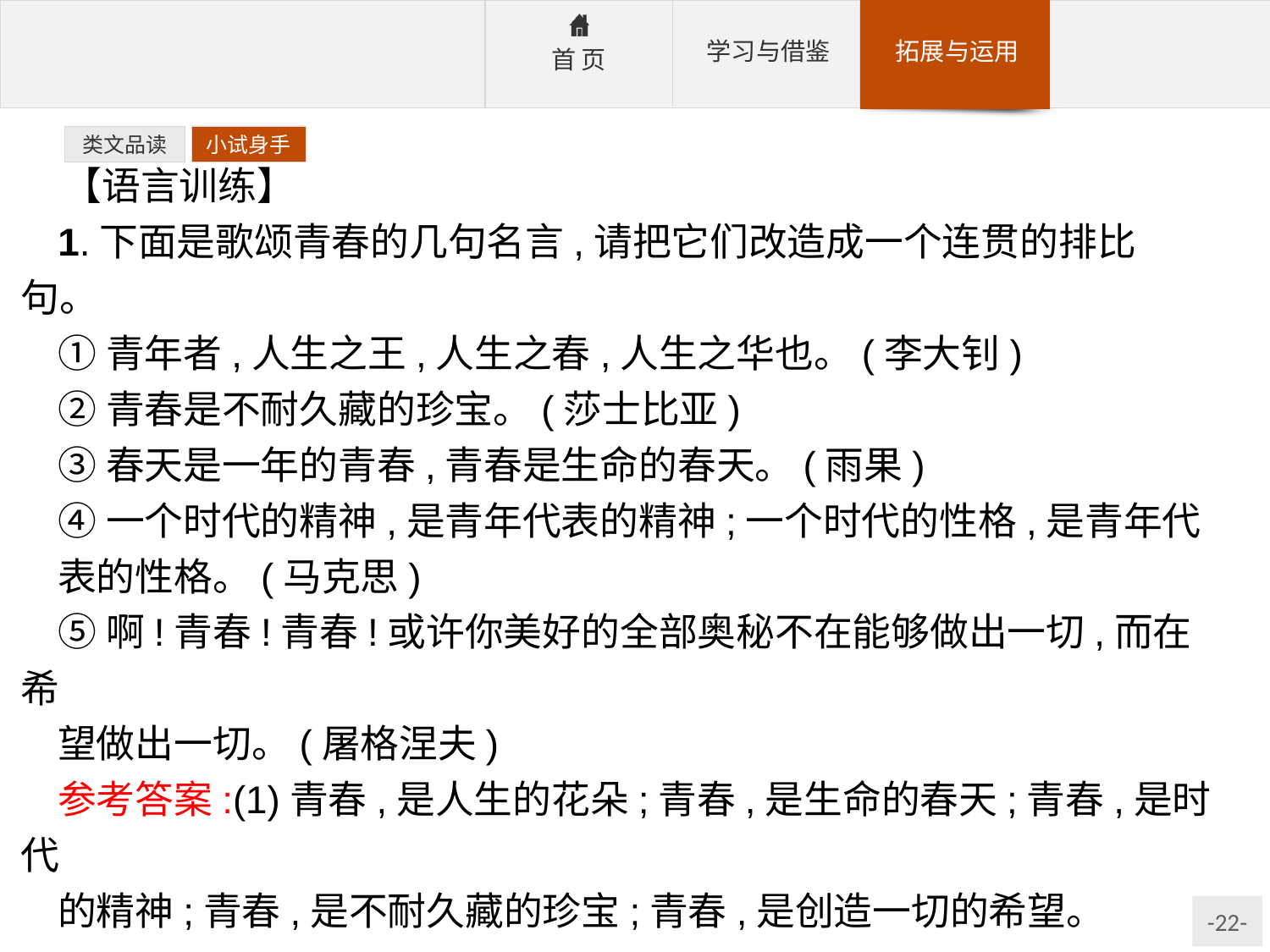

类文品读
小试身手
【语言训练】
1.下面是歌颂青春的几句名言,请把它们改造成一个连贯的排比句。
①青年者,人生之王,人生之春,人生之华也。(李大钊)
②青春是不耐久藏的珍宝。(莎士比亚)
③春天是一年的青春,青春是生命的春天。(雨果)
④一个时代的精神,是青年代表的精神;一个时代的性格,是青年代
表的性格。(马克思)
⑤啊!青春!青春!或许你美好的全部奥秘不在能够做出一切,而在希
望做出一切。(屠格涅夫)
参考答案:(1)青春,是人生的花朵;青春,是生命的春天;青春,是时代
的精神;青春,是不耐久藏的珍宝;青春,是创造一切的希望。